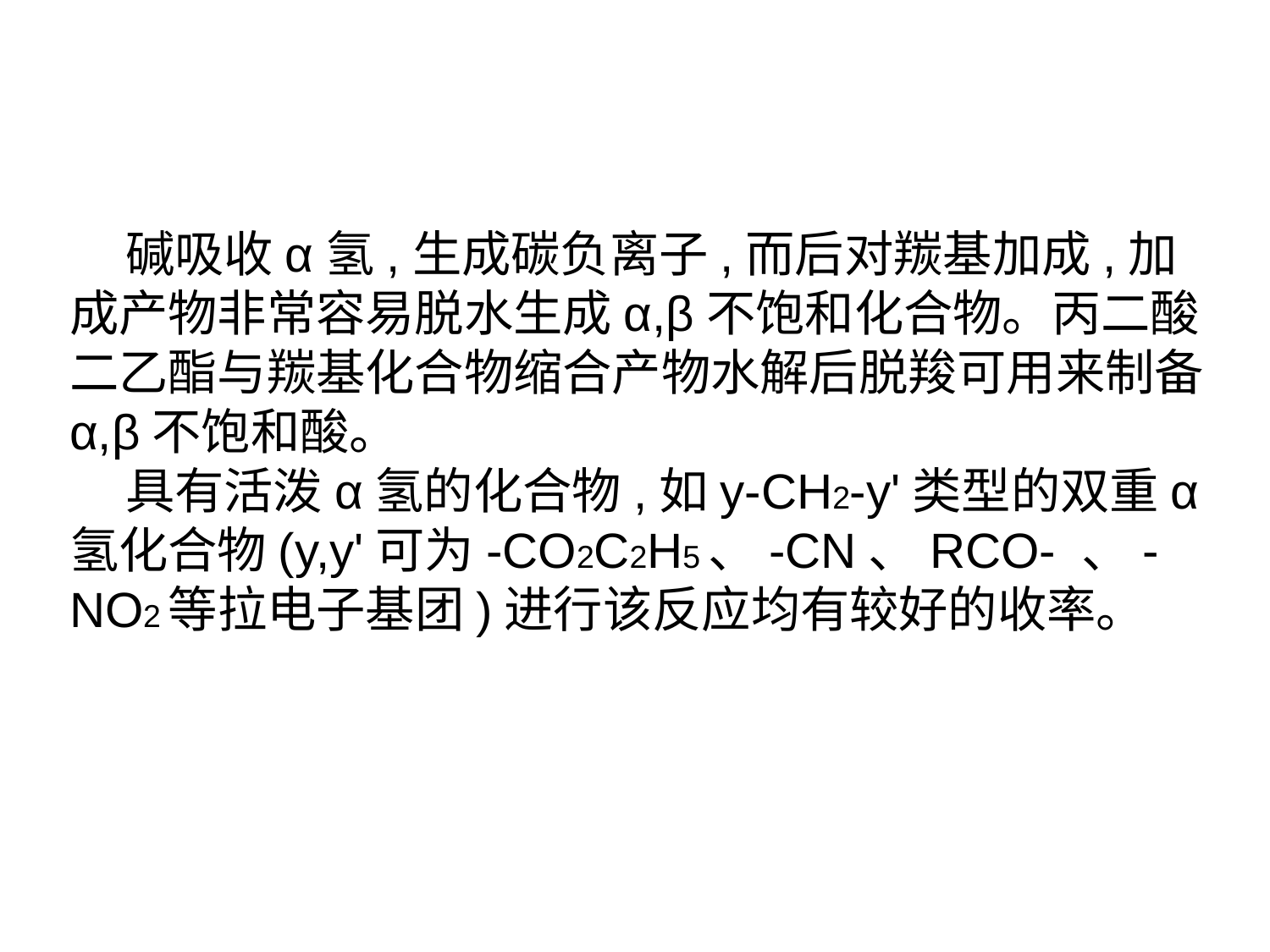

碱吸收α氢,生成碳负离子,而后对羰基加成,加成产物非常容易脱水生成α,β不饱和化合物。丙二酸二乙酯与羰基化合物缩合产物水解后脱羧可用来制备α,β不饱和酸。
    具有活泼α氢的化合物,如y-CH2-y'类型的双重α氢化合物(y,y'可为-CO2C2H5、-CN、RCO- 、-NO2等拉电子基团)进行该反应均有较好的收率。